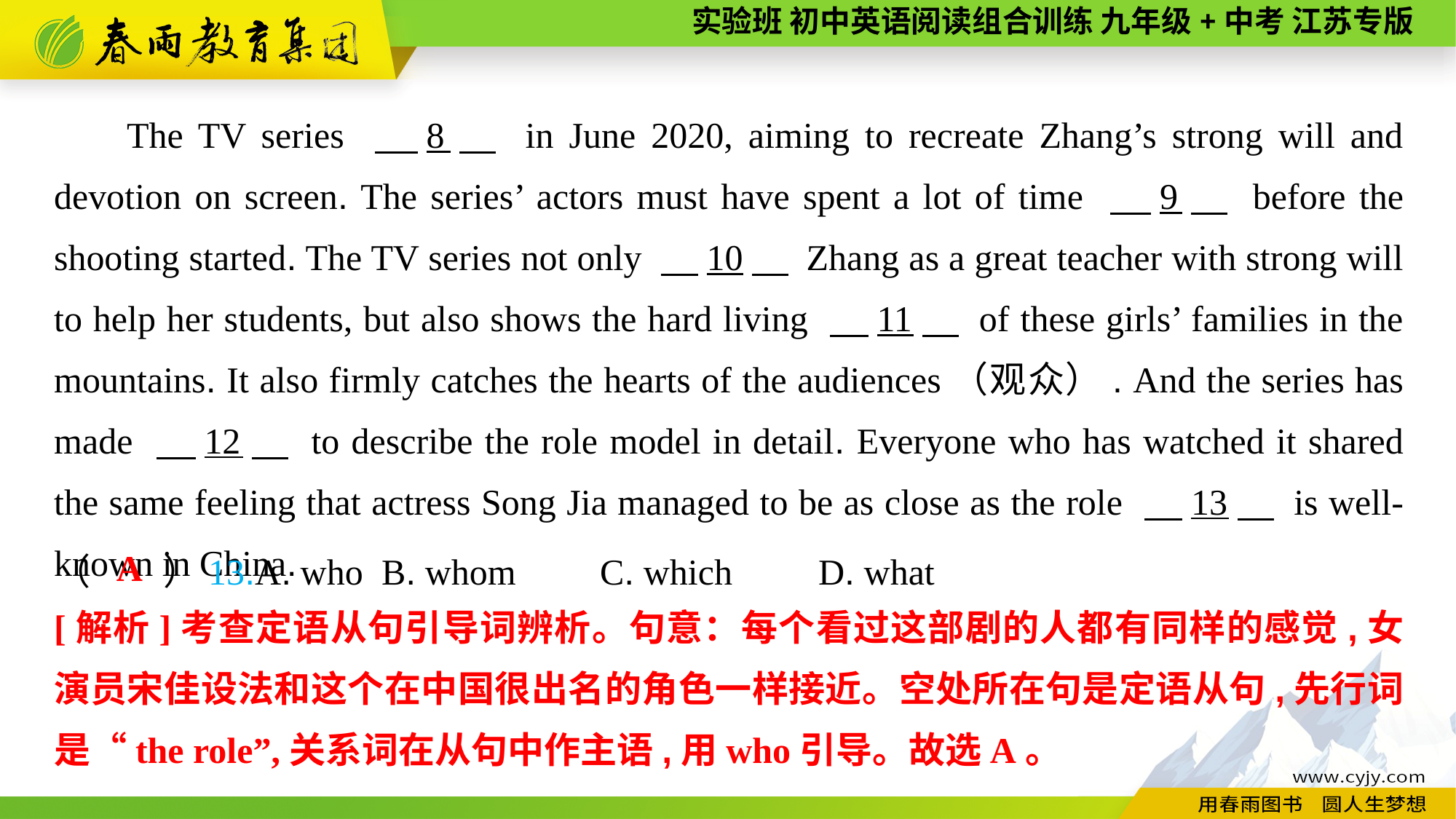

The TV series 　8　 in June 2020, aiming to recreate Zhang’s strong will and devotion on screen. The series’ actors must have spent a lot of time 　9　 before the shooting started. The TV series not only 　10　 Zhang as a great teacher with strong will to help her students, but also shows the hard living 　11　 of these girls’ families in the mountains. It also firmly catches the hearts of the audiences（观众）. And the series has made 　12　 to describe the role model in detail. Everyone who has watched it shared the same feeling that actress Song Jia managed to be as close as the role 　13　 is well-known in China.
A
（　　）13.A. who	B. whom	C. which	D. what
[解析]考查定语从句引导词辨析。句意：每个看过这部剧的人都有同样的感觉,女演员宋佳设法和这个在中国很出名的角色一样接近。空处所在句是定语从句,先行词是“the role”,关系词在从句中作主语,用who引导。故选A。